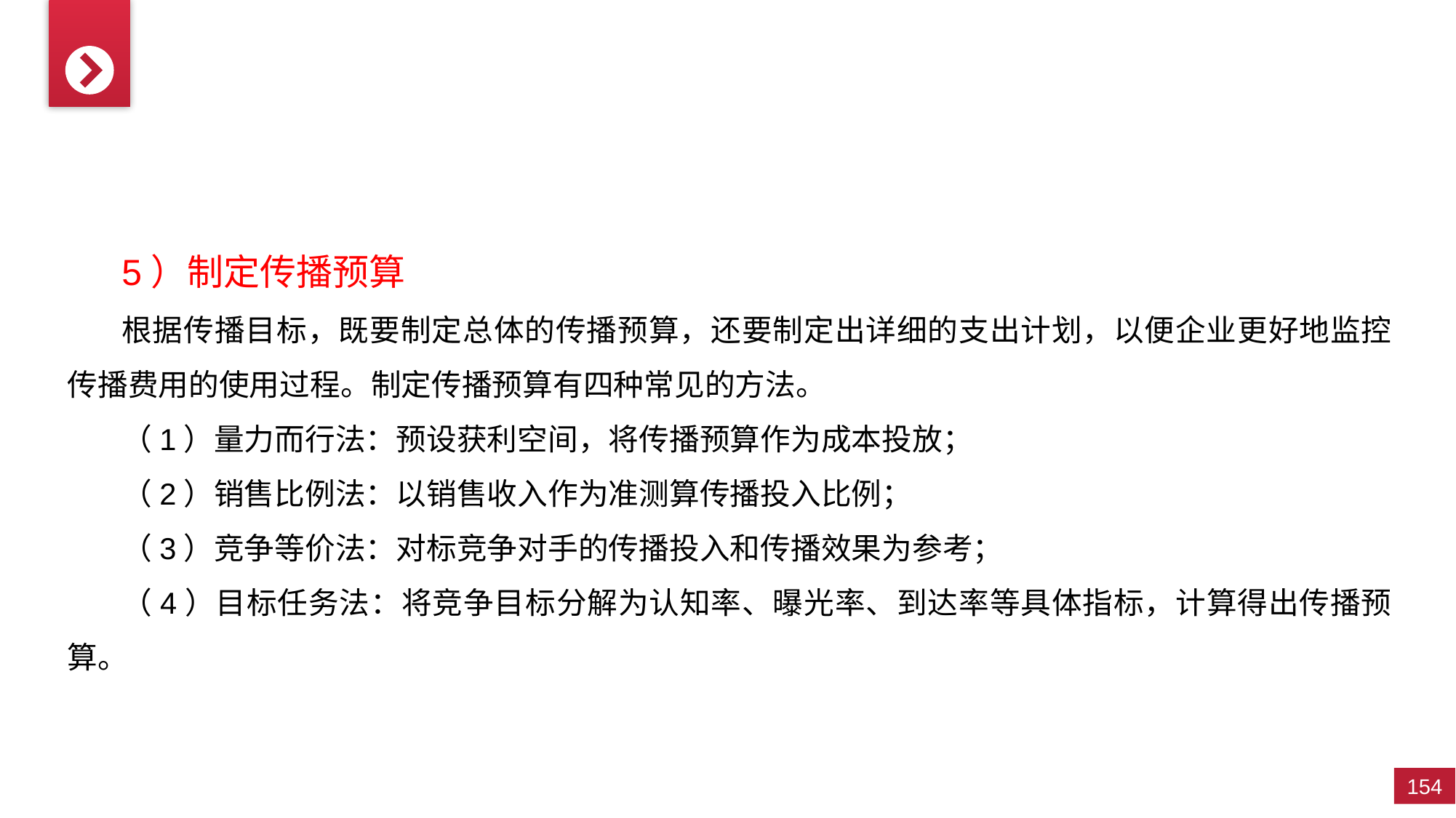

5）制定传播预算
根据传播目标，既要制定总体的传播预算，还要制定出详细的支出计划，以便企业更好地监控传播费用的使用过程。制定传播预算有四种常见的方法。
（1）量力而行法：预设获利空间，将传播预算作为成本投放；
（2）销售比例法：以销售收入作为准测算传播投入比例；
（3）竞争等价法：对标竞争对手的传播投入和传播效果为参考；
（4）目标任务法：将竞争目标分解为认知率、曝光率、到达率等具体指标，计算得出传播预算。